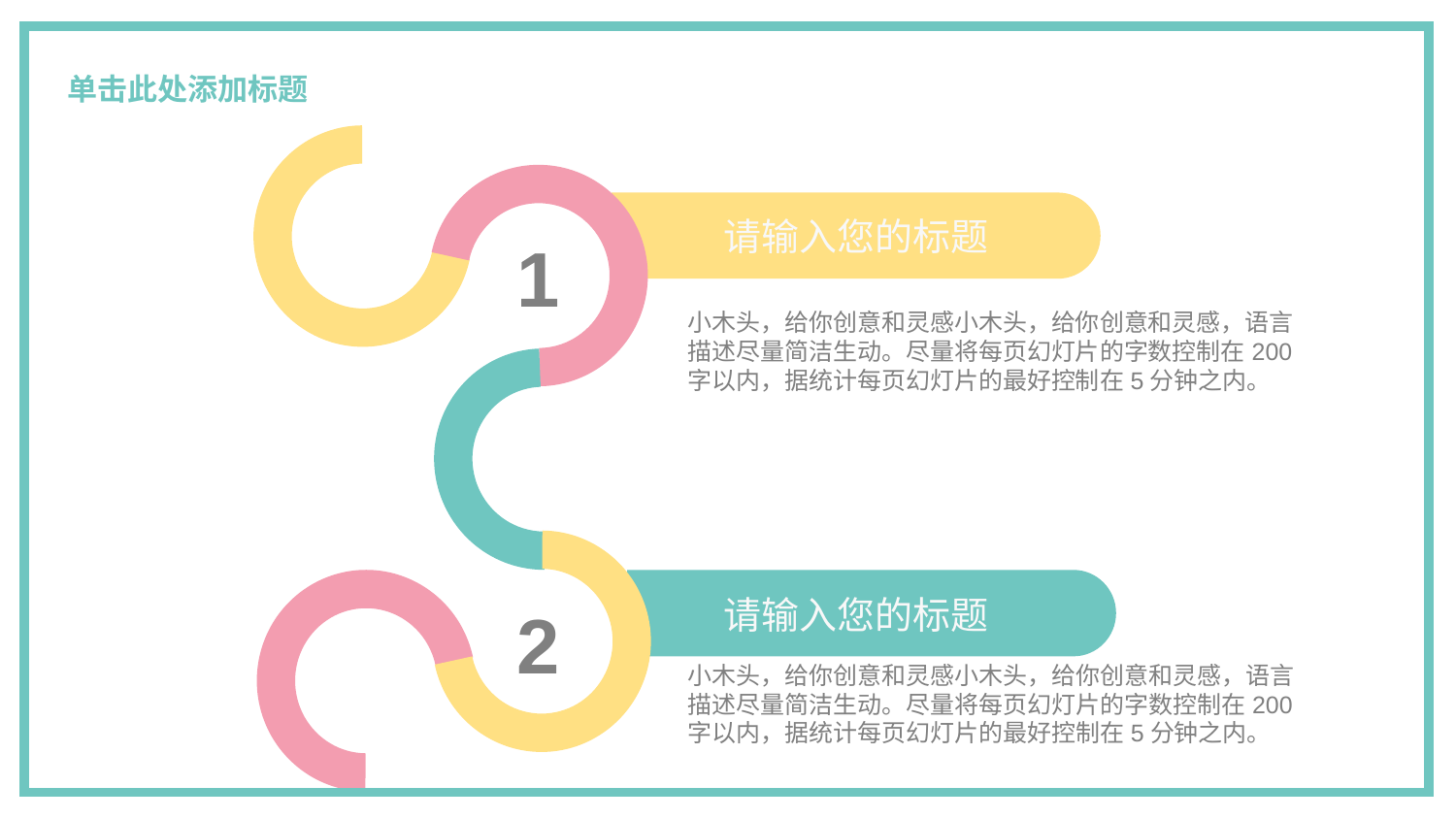

# 单击此处添加标题

请输入您的标题
1
小木头，给你创意和灵感小木头，给你创意和灵感，语言描述尽量简洁生动。尽量将每页幻灯片的字数控制在200字以内，据统计每页幻灯片的最好控制在5分钟之内。

请输入您的标题
2
小木头，给你创意和灵感小木头，给你创意和灵感，语言描述尽量简洁生动。尽量将每页幻灯片的字数控制在200字以内，据统计每页幻灯片的最好控制在5分钟之内。